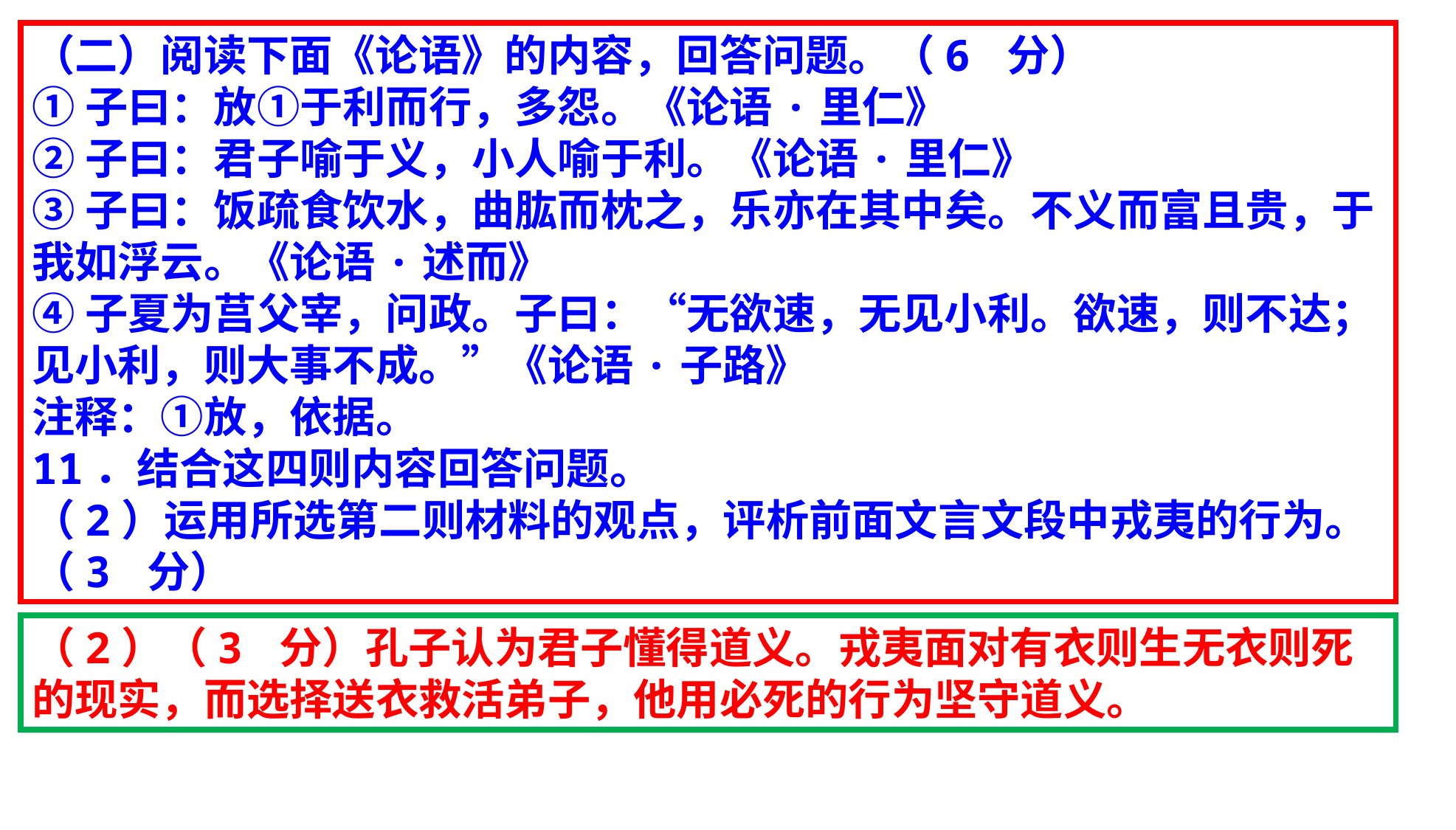

（二）阅读下面《论语》的内容，回答问题。（6 分）
①子曰：放①于利而行，多怨。《论语·里仁》
②子曰：君子喻于义，小人喻于利。《论语·里仁》
③子曰：饭疏食饮水，曲肱而枕之，乐亦在其中矣。不义而富且贵，于我如浮云。《论语·述而》
④子夏为莒父宰，问政。子曰：“无欲速，无见小利。欲速，则不达；见小利，则大事不成。”《论语·子路》
注释：①放，依据。
11．结合这四则内容回答问题。
（2）运用所选第二则材料的观点，评析前面文言文段中戎夷的行为。（3 分）
（2）（3 分）孔子认为君子懂得道义。戎夷面对有衣则生无衣则死的现实，而选择送衣救活弟子，他用必死的行为坚守道义。